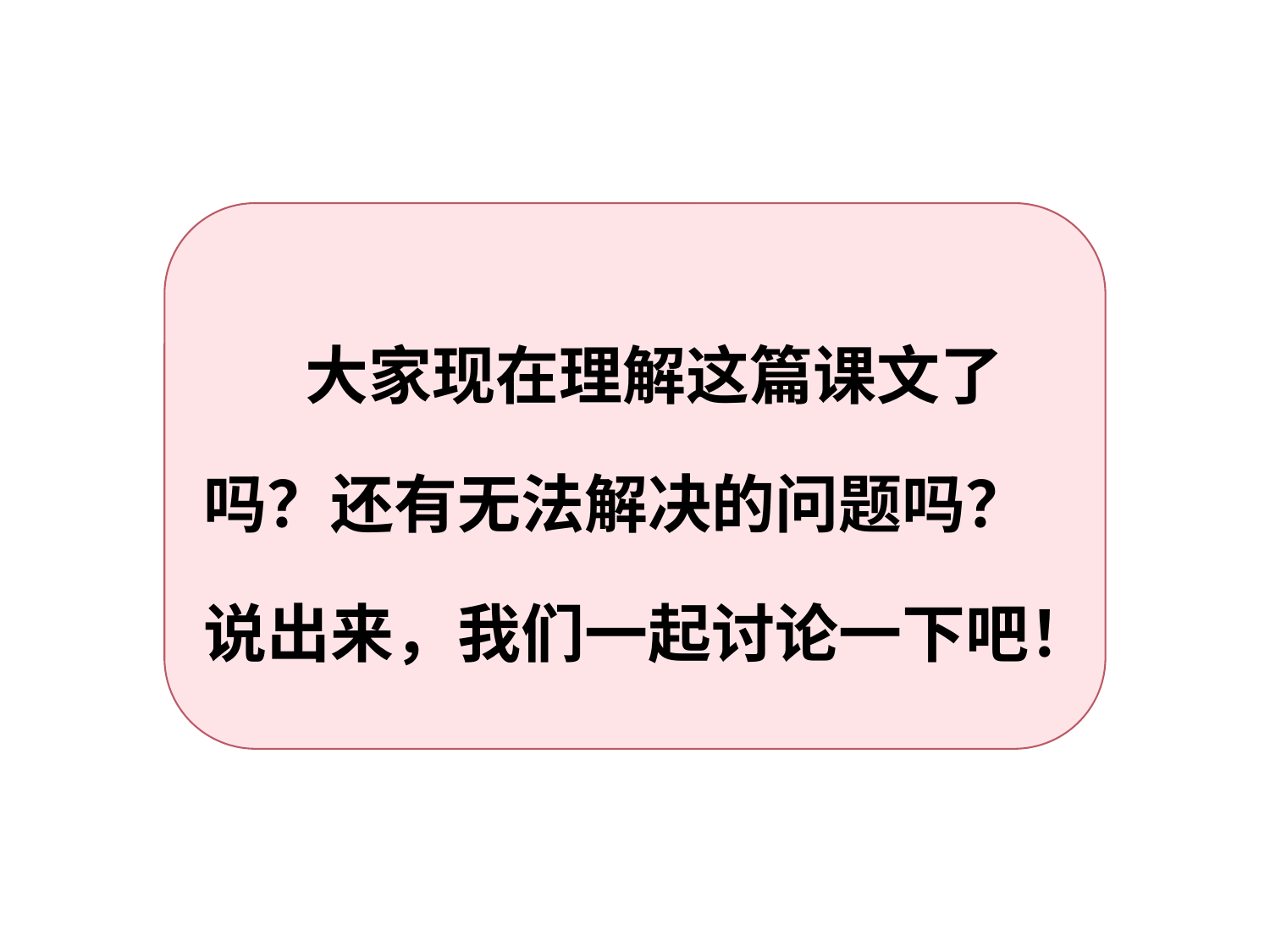

大家现在理解这篇课文了吗？还有无法解决的问题吗？说出来，我们一起讨论一下吧！